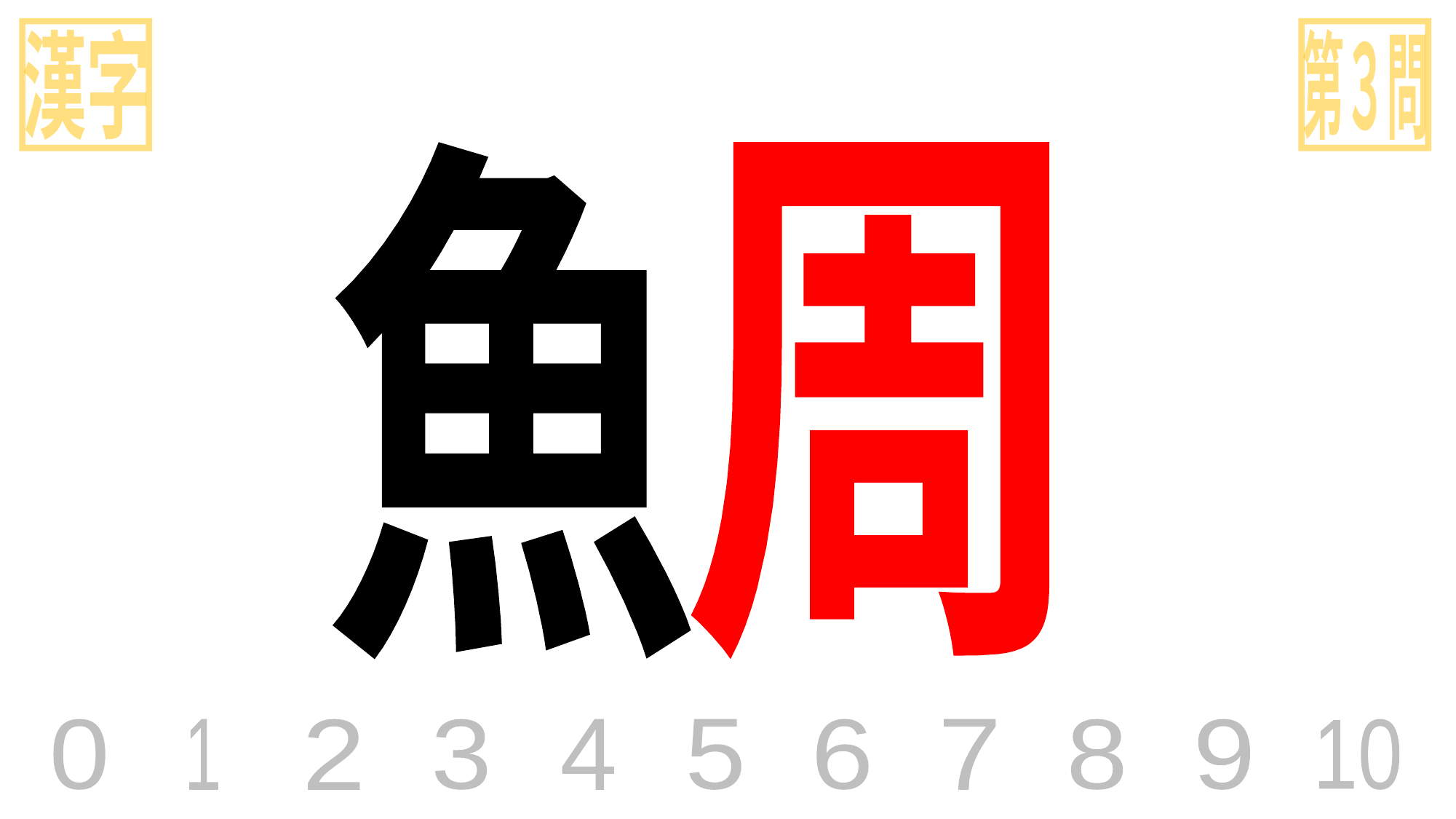

漢字

第３問
魚
周
0
1
2
3
4
5
6
7
8
9
10